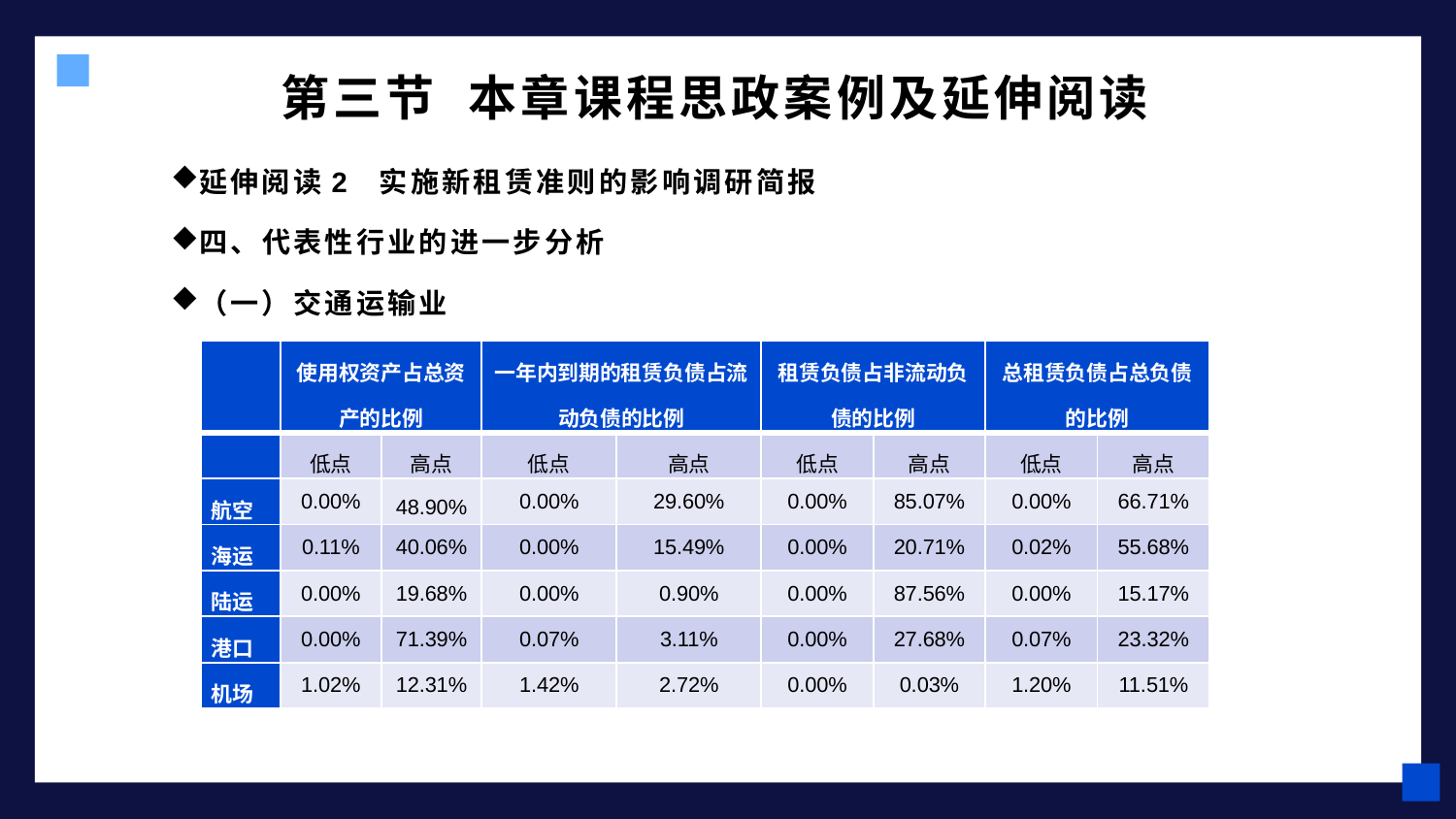

# 第三节  本章课程思政案例及延伸阅读
延伸阅读2  实施新租赁准则的影响调研简报
四、代表性行业的进一步分析
（一）交通运输业

|  | 使用权资产占总资产的比例 |  | 一年内到期的租赁负债占流动负债的比例 |  | 租赁负债占非流动负债的比例 |  | 总租赁负债占总负债的比例 |  |
| --- | --- | --- | --- | --- | --- | --- | --- | --- |
|  | 低点 | 高点 | 低点 | 高点 | 低点 | 高点 | 低点 | 高点 |
| 航空 | 0.00% | 48.90% | 0.00% | 29.60% | 0.00% | 85.07% | 0.00% | 66.71% |
| 海运 | 0.11% | 40.06% | 0.00% | 15.49% | 0.00% | 20.71% | 0.02% | 55.68% |
| 陆运 | 0.00% | 19.68% | 0.00% | 0.90% | 0.00% | 87.56% | 0.00% | 15.17% |
| 港口 | 0.00% | 71.39% | 0.07% | 3.11% | 0.00% | 27.68% | 0.07% | 23.32% |
| 机场 | 1.02% | 12.31% | 1.42% | 2.72% | 0.00% | 0.03% | 1.20% | 11.51% |